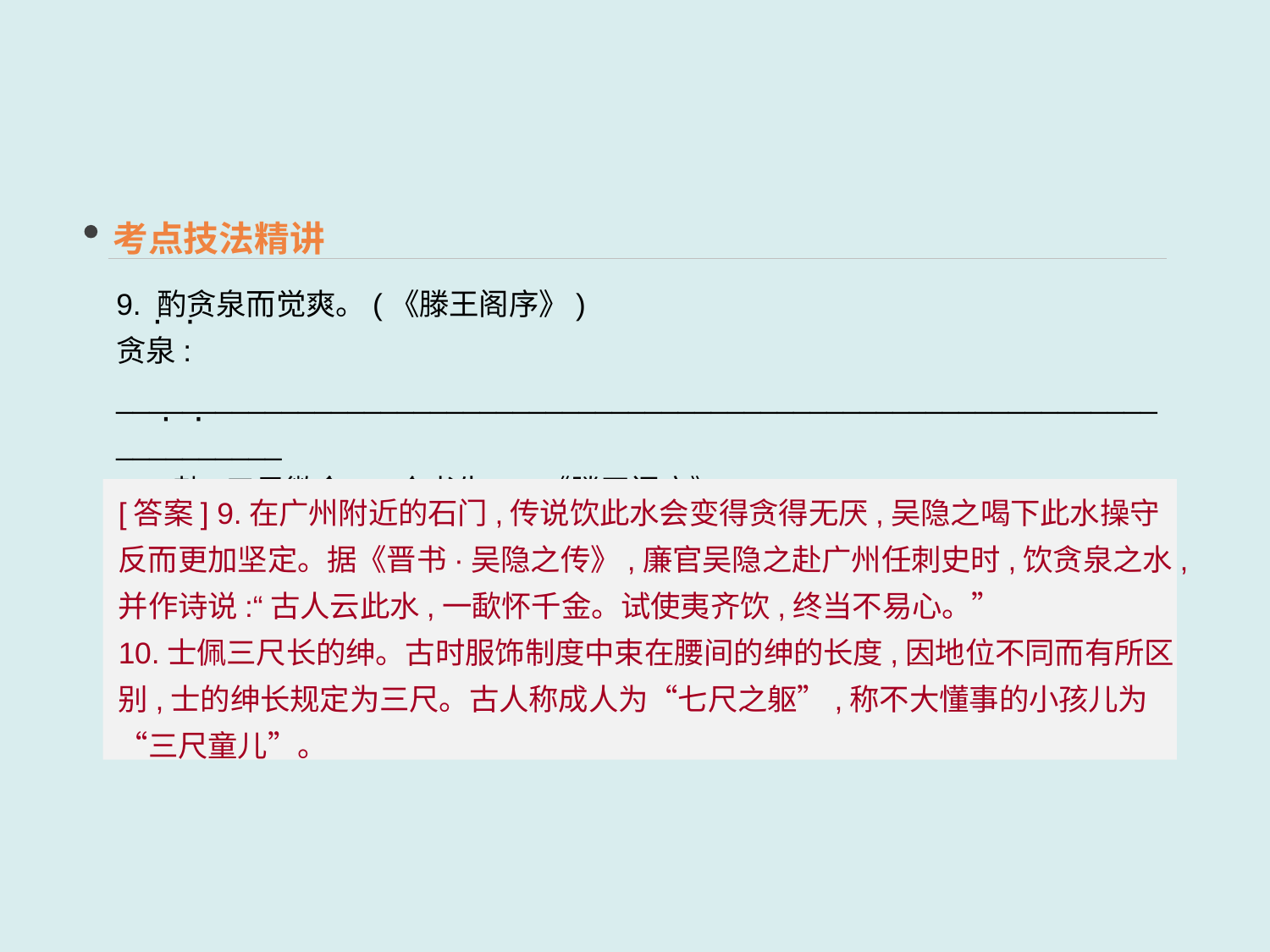

考点技法精讲

9. 酌贪泉而觉爽。(《滕王阁序》)
贪泉: _________________________________________________________________________
10. 勃,三尺微命,一介书生。(《滕王阁序》)
三尺: _________________________________________________________________________
 ·  ·
 ·  ·
[答案] 9.在广州附近的石门,传说饮此水会变得贪得无厌,吴隐之喝下此水操守反而更加坚定。据《晋书·吴隐之传》,廉官吴隐之赴广州任刺史时,饮贪泉之水,并作诗说:“古人云此水,一歃怀千金。试使夷齐饮,终当不易心。”
10.士佩三尺长的绅。古时服饰制度中束在腰间的绅的长度,因地位不同而有所区别,士的绅长规定为三尺。古人称成人为“七尺之躯”,称不大懂事的小孩儿为“三尺童儿”。